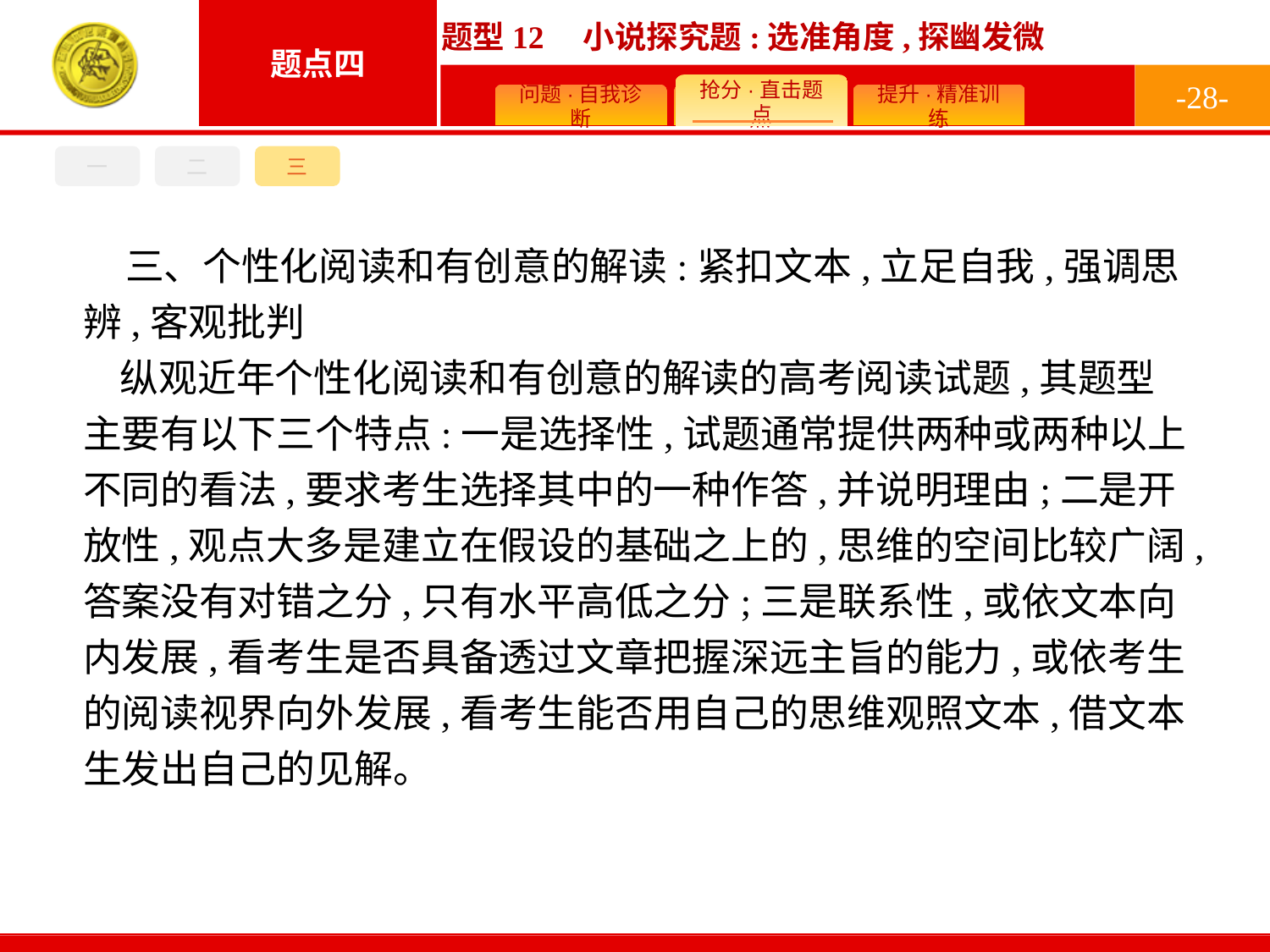

-28-
三
一
二
三、个性化阅读和有创意的解读:紧扣文本,立足自我,强调思辨,客观批判
纵观近年个性化阅读和有创意的解读的高考阅读试题,其题型主要有以下三个特点:一是选择性,试题通常提供两种或两种以上不同的看法,要求考生选择其中的一种作答,并说明理由;二是开放性,观点大多是建立在假设的基础之上的,思维的空间比较广阔,答案没有对错之分,只有水平高低之分;三是联系性,或依文本向内发展,看考生是否具备透过文章把握深远主旨的能力,或依考生的阅读视界向外发展,看考生能否用自己的思维观照文本,借文本生发出自己的见解。